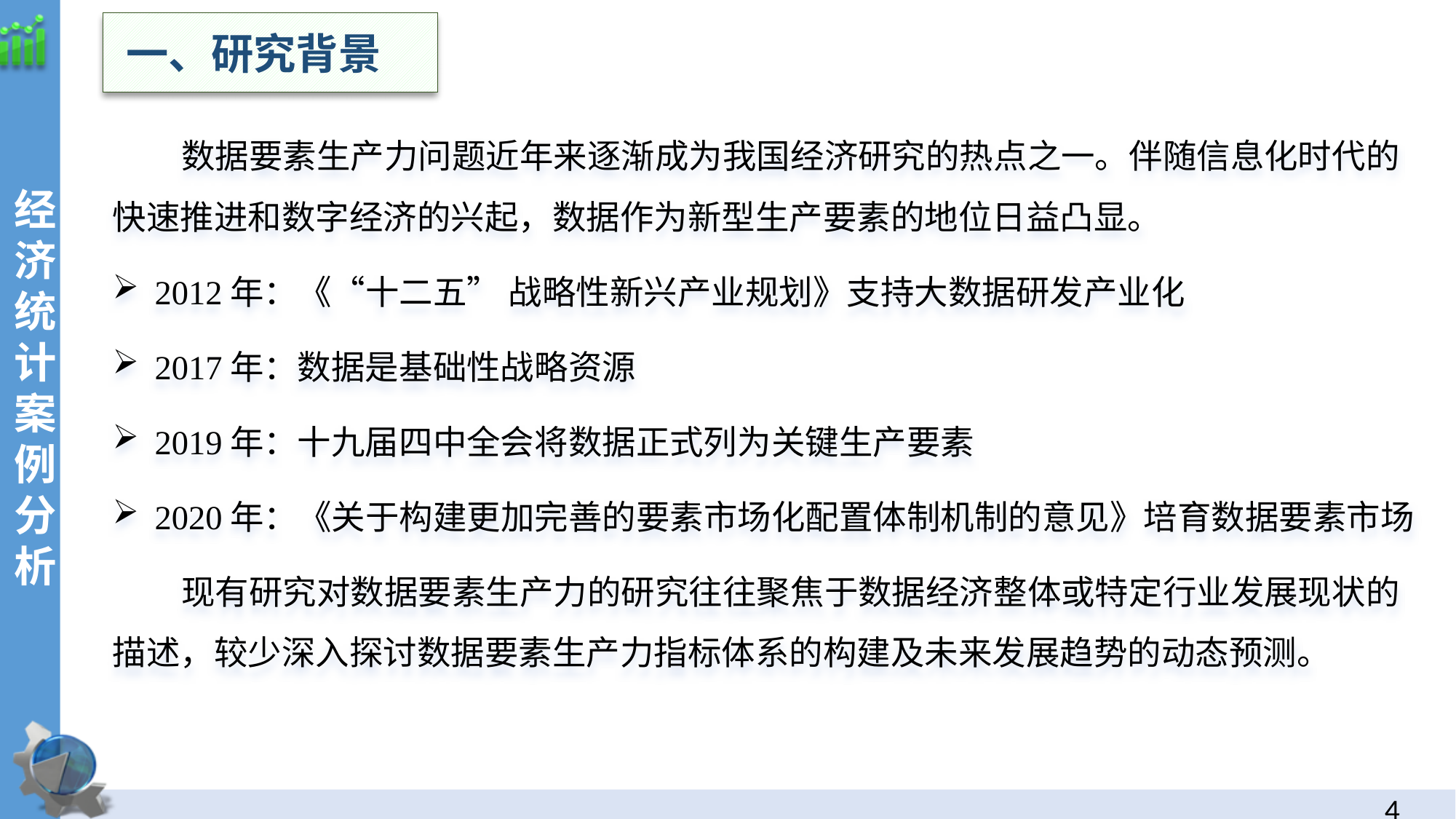

一、研究背景

数据要素生产力问题近年来逐渐成为我国经济研究的热点之一。伴随信息化时代的快速推进和数字经济的兴起，数据作为新型生产要素的地位日益凸显。
2012年：《“十二五” 战略性新兴产业规划》支持大数据研发产业化
2017年：数据是基础性战略资源
2019年：十九届四中全会将数据正式列为关键生产要素
2020年：《关于构建更加完善的要素市场化配置体制机制的意见》培育数据要素市场
现有研究对数据要素生产力的研究往往聚焦于数据经济整体或特定行业发展现状的描述，较少深入探讨数据要素生产力指标体系的构建及未来发展趋势的动态预测。
经济统计案例分析
4